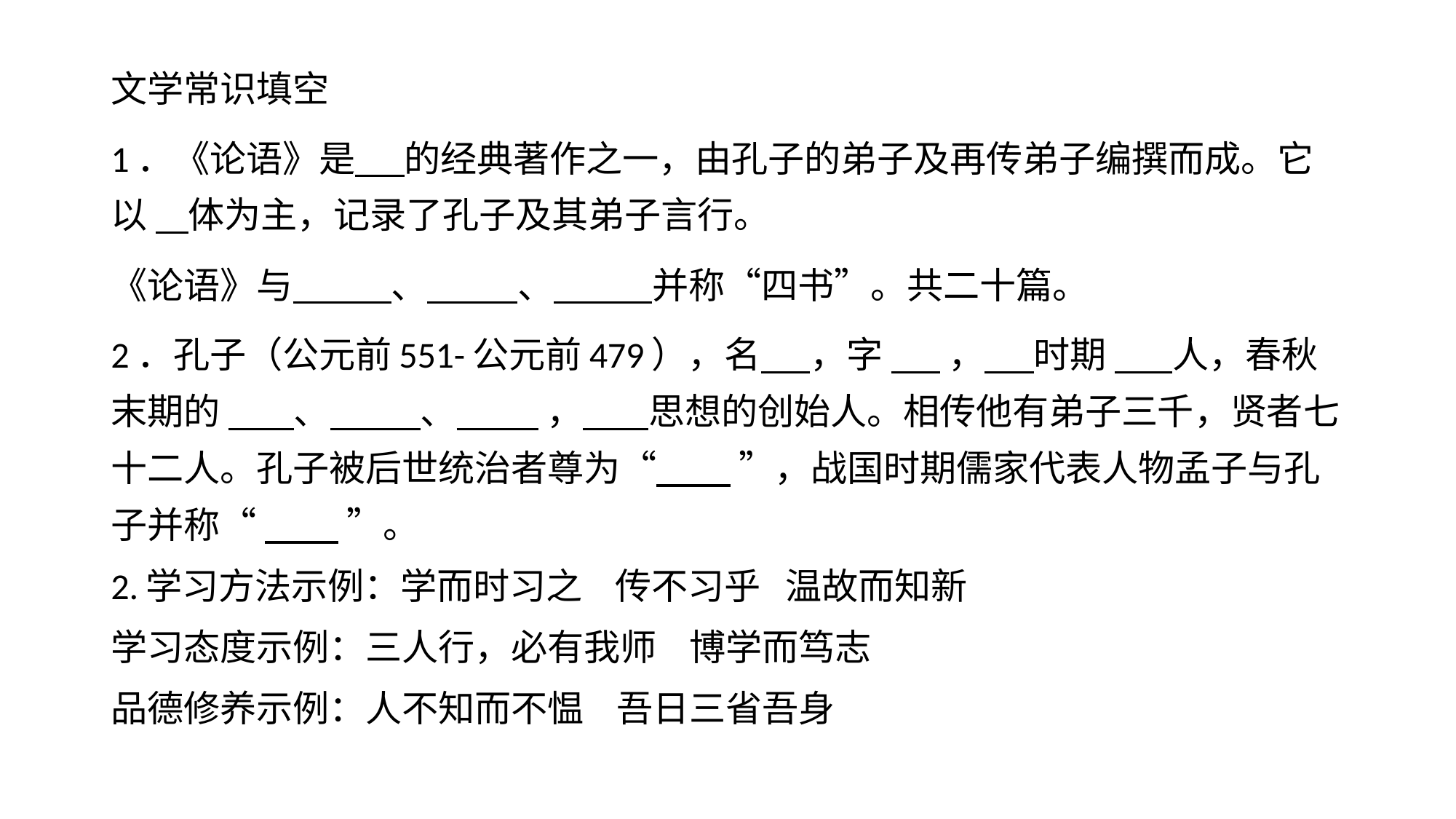

文学常识填空
1．《论语》是      的经典著作之一，由孔子的弟子及再传弟子编撰而成。它以     体为主，记录了孔子及其弟子言行。
《论语》与            、           、            并称“四书”。共二十篇。
2．孔子（公元前551-公元前479），名      ，字        ，      时期        人，春秋末期的         、           、           ，        思想的创始人。相传他有弟子三千，贤者七十二人。孔子被后世统治者尊为“          ”，战国时期儒家代表人物孟子与孔子并称“           ”。
2.学习方法示例：学而时习之    传不习乎   温故而知新
学习态度示例：三人行，必有我师    博学而笃志
品德修养示例：人不知而不愠    吾日三省吾身